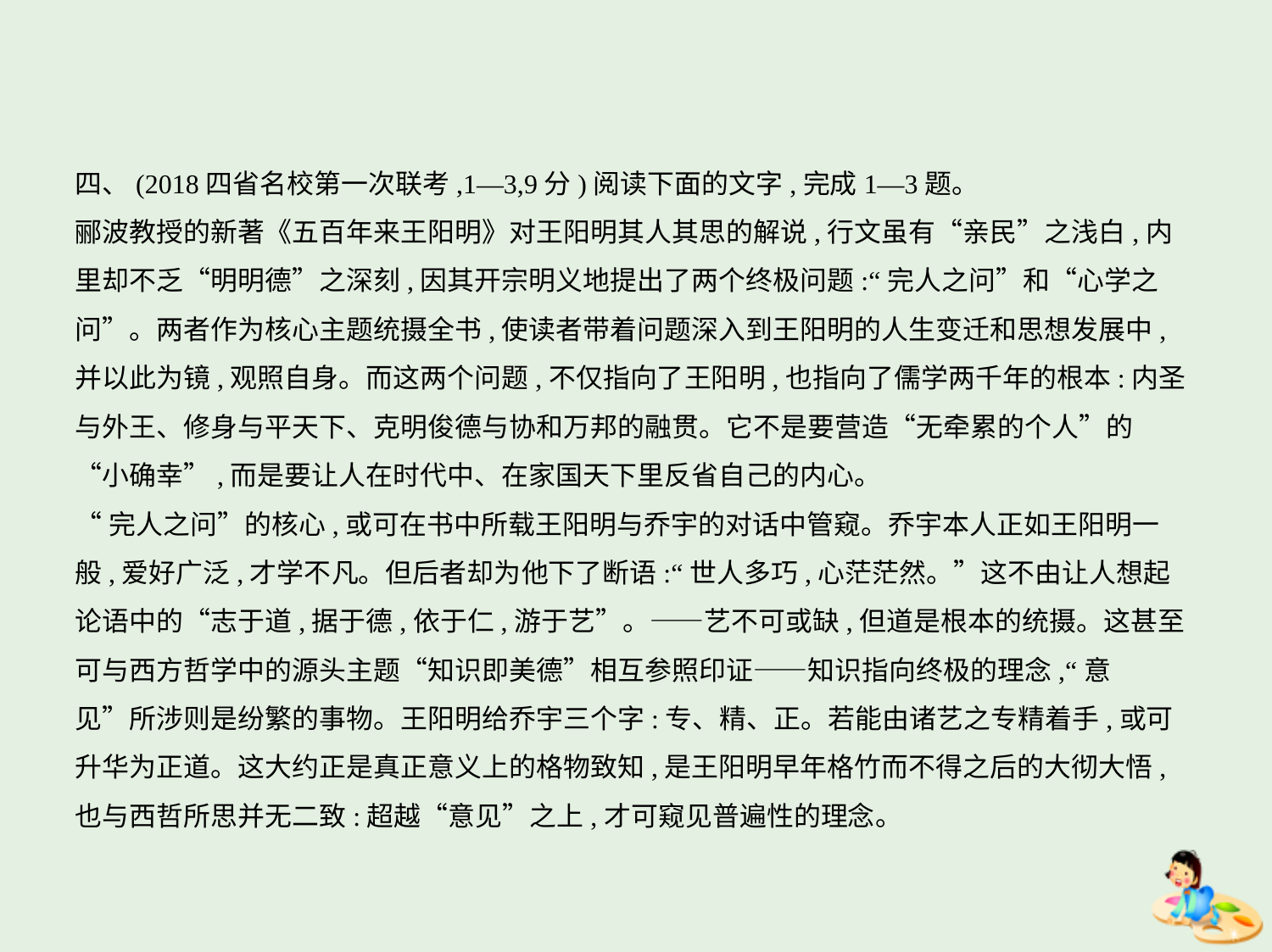

四、(2018四省名校第一次联考,1—3,9分)阅读下面的文字,完成1—3题。
郦波教授的新著《五百年来王阳明》对王阳明其人其思的解说,行文虽有“亲民”之浅白,内
里却不乏“明明德”之深刻,因其开宗明义地提出了两个终极问题:“完人之问”和“心学之
问”。两者作为核心主题统摄全书,使读者带着问题深入到王阳明的人生变迁和思想发展中,
并以此为镜,观照自身。而这两个问题,不仅指向了王阳明,也指向了儒学两千年的根本:内圣
与外王、修身与平天下、克明俊德与协和万邦的融贯。它不是要营造“无牵累的个人”的
“小确幸”,而是要让人在时代中、在家国天下里反省自己的内心。
“完人之问”的核心,或可在书中所载王阳明与乔宇的对话中管窥。乔宇本人正如王阳明一
般,爱好广泛,才学不凡。但后者却为他下了断语:“世人多巧,心茫茫然。”这不由让人想起
论语中的“志于道,据于德,依于仁,游于艺”。——艺不可或缺,但道是根本的统摄。这甚至
可与西方哲学中的源头主题“知识即美德”相互参照印证——知识指向终极的理念,“意
见”所涉则是纷繁的事物。王阳明给乔宇三个字:专、精、正。若能由诸艺之专精着手,或可
升华为正道。这大约正是真正意义上的格物致知,是王阳明早年格竹而不得之后的大彻大悟,
也与西哲所思并无二致:超越“意见”之上,才可窥见普遍性的理念。